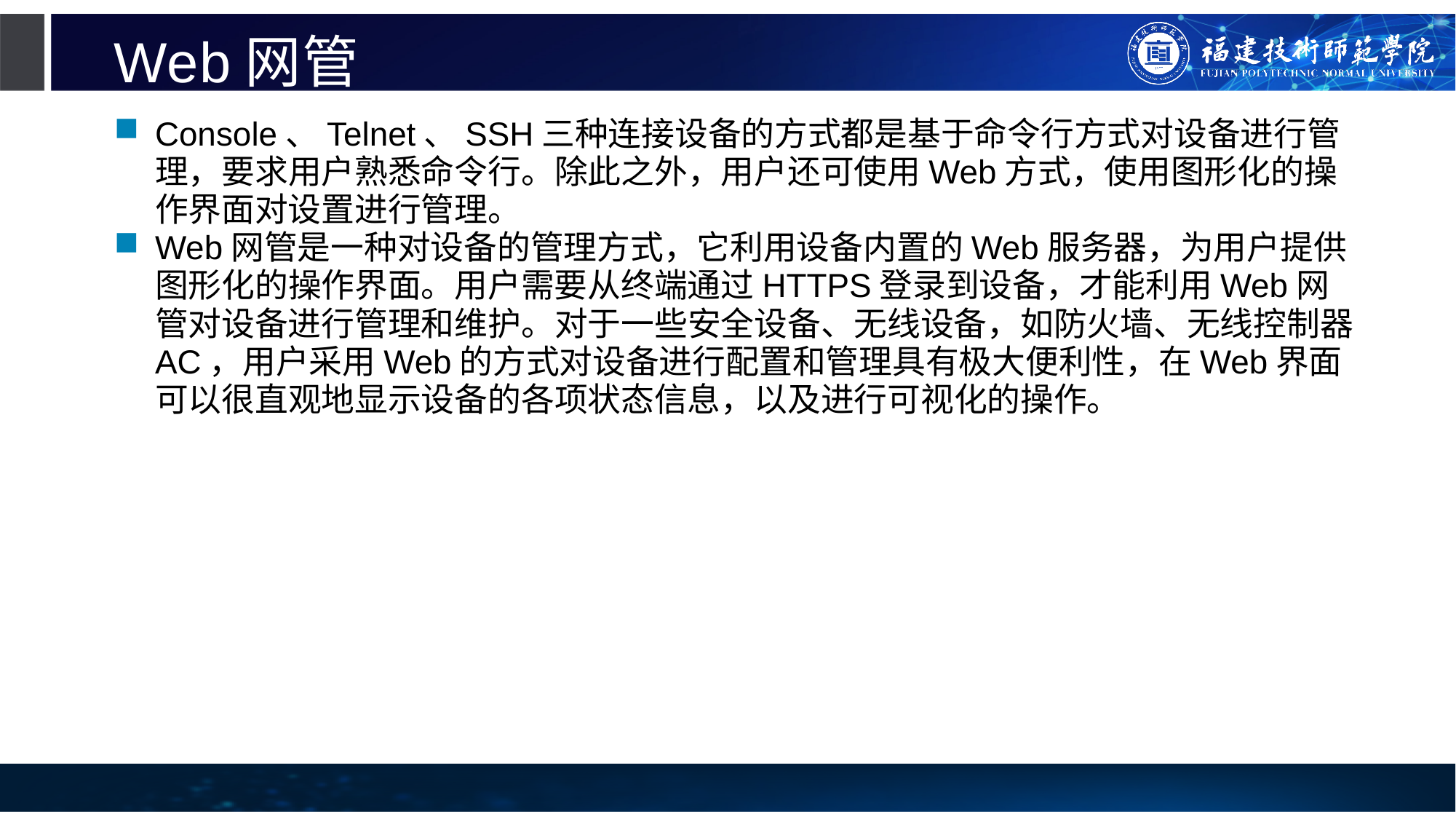

# Web网管
Console、Telnet、SSH三种连接设备的方式都是基于命令行方式对设备进行管理，要求用户熟悉命令行。除此之外，用户还可使用Web方式，使用图形化的操作界面对设置进行管理。
Web网管是一种对设备的管理方式，它利用设备内置的Web服务器，为用户提供图形化的操作界面。用户需要从终端通过HTTPS登录到设备，才能利用Web网管对设备进行管理和维护。对于一些安全设备、无线设备，如防火墙、无线控制器AC，用户采用Web的方式对设备进行配置和管理具有极大便利性，在Web界面可以很直观地显示设备的各项状态信息，以及进行可视化的操作。